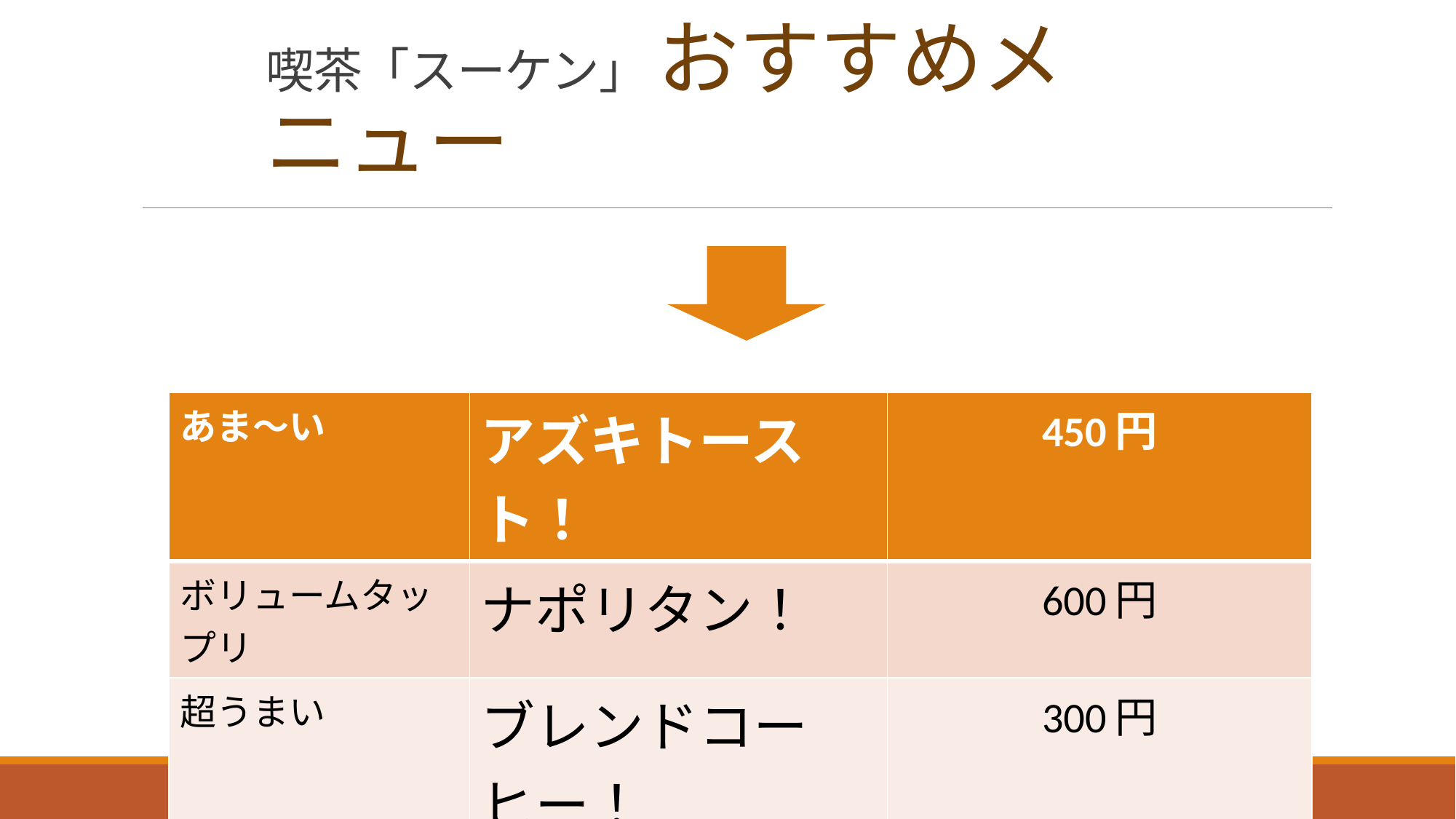

# 喫茶「スーケン」 おすすめメニュー

| あま～い | アズキトースト！ | 450円 |
| --- | --- | --- |
| ボリュームタップリ | ナポリタン！ | 600円 |
| 超うまい | ブレンドコーヒー！ | 300円 |